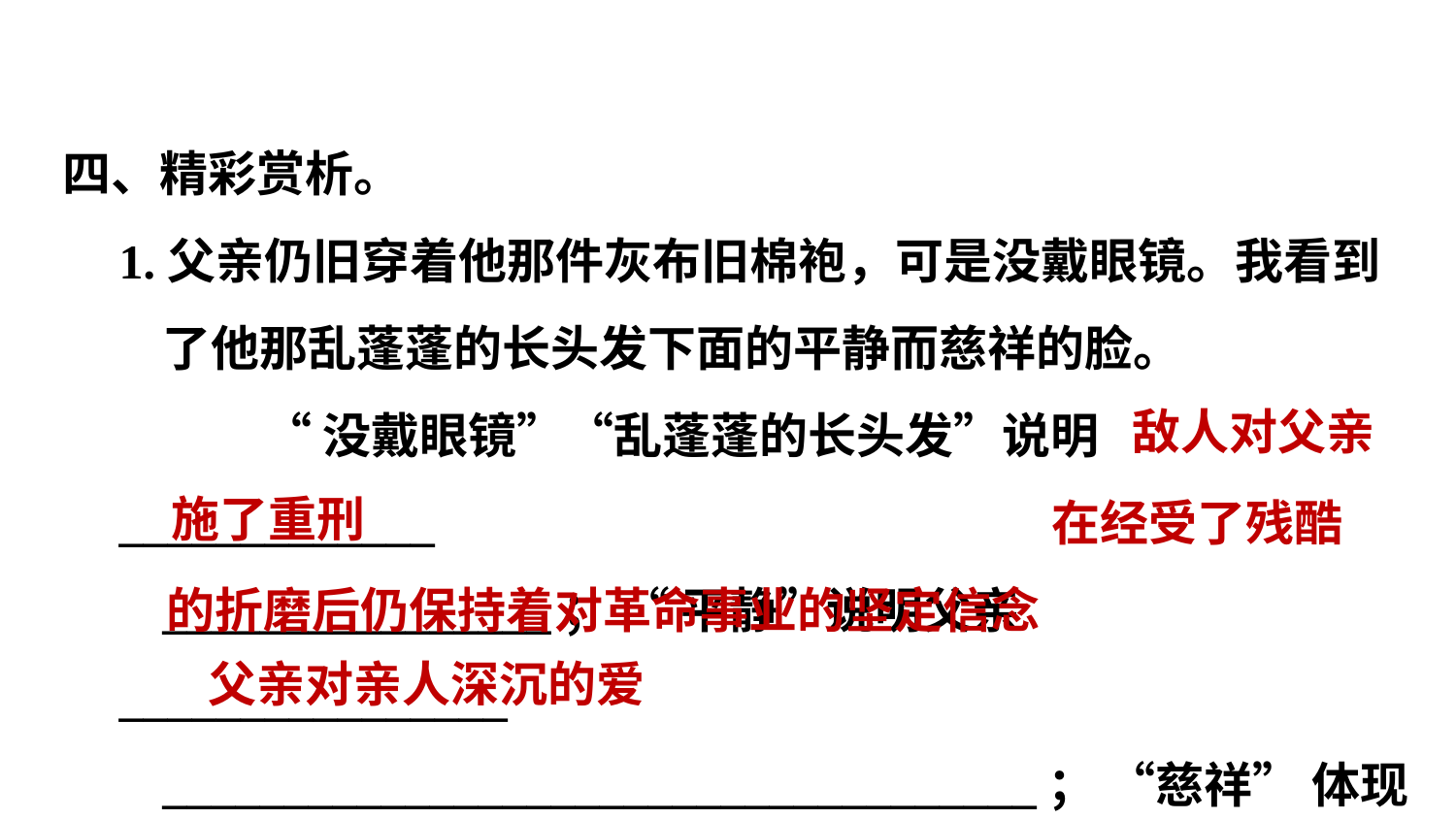

四、精彩赏析。
1.父亲仍旧穿着他那件灰布旧棉袍，可是没戴眼镜。我看到了他那乱蓬蓬的长头发下面的平静而慈祥的脸。
“没戴眼镜”“乱蓬蓬的长头发”说明_____________
________________； “ 平静”说明父亲________________
____________________________________； “慈祥” 体现了________________________________________________。
                                                                                       敌人对父亲施了重刑
                                                                                在经受了残酷的折磨后仍保持着对革命事业的坚定信念
父亲对亲人深沉的爱